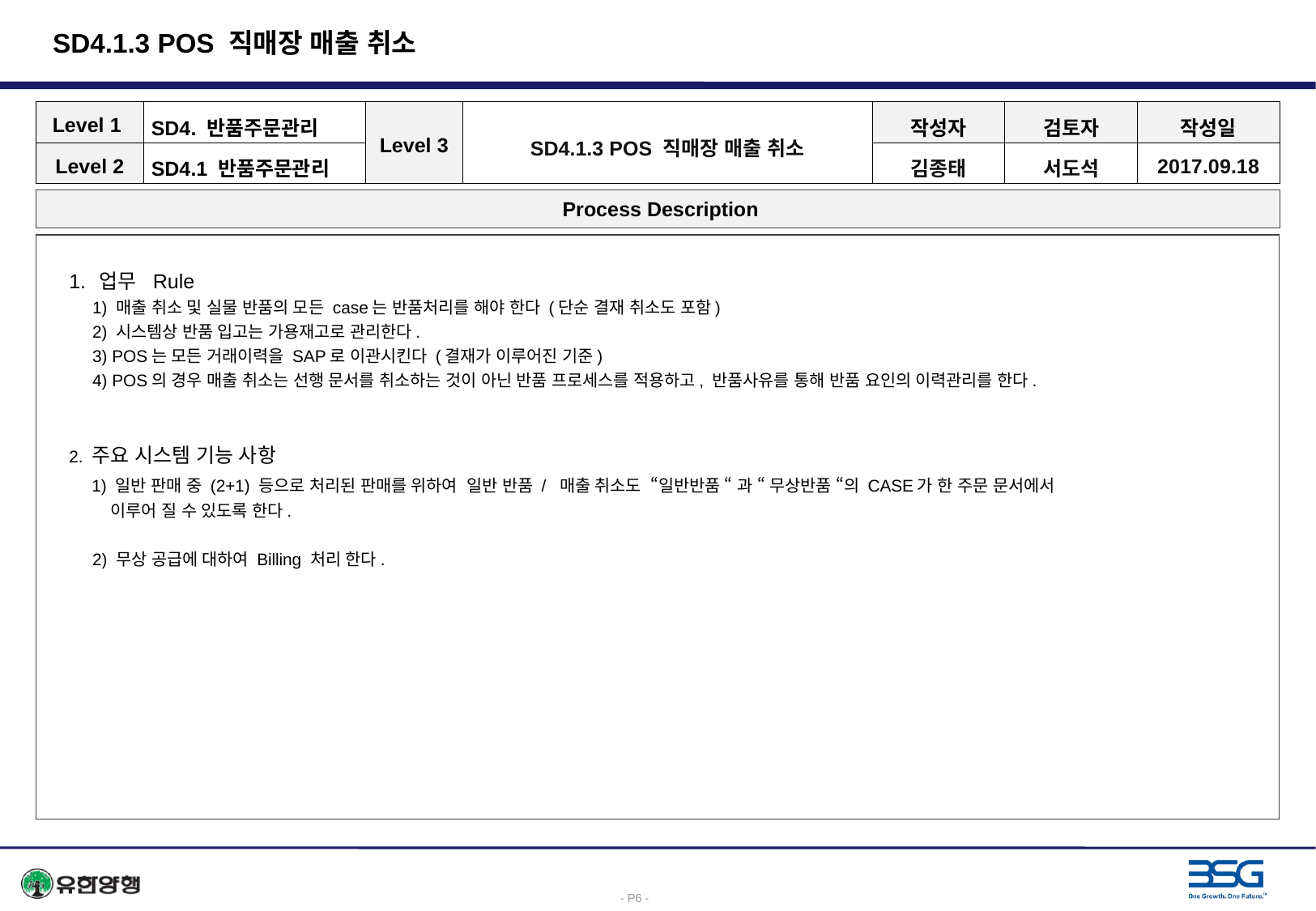

# SD4.1.3 POS 직매장 매출 취소
| Level 1 | SD4. 반품주문관리 | Level 3 | SD4.1.3 POS 직매장 매출 취소 | 작성자 | 검토자 | 작성일 |
| --- | --- | --- | --- | --- | --- | --- |
| Level 2 | SD4.1 반품주문관리 |  |  | 김종태 | 서도석 | 2017.09.18 |
 Process Description
업무  Rule
     1) 매출 취소 및 실물 반품의 모든 case는 반품처리를 해야 한다 (단순 결재 취소도 포함)
     2) 시스템상 반품 입고는 가용재고로 관리한다.
     3) POS는 모든 거래이력을 SAP로 이관시킨다 (결재가 이루어진 기준)
     4) POS의 경우 매출 취소는 선행 문서를 취소하는 것이 아닌 반품 프로세스를 적용하고, 반품사유를 통해 반품 요인의 이력관리를 한다.

2. 주요 시스템 기능 사항
    1) 일반 판매 중 (2+1) 등으로 처리된 판매를 위하여  일반 반품 /  매출 취소도  “일반반품 “ 과 “ 무상반품 “의 CASE가 한 주문 문서에서
        이루어 질 수 있도록 한다.

     2) 무상 공급에 대하여 Billing 처리 한다.